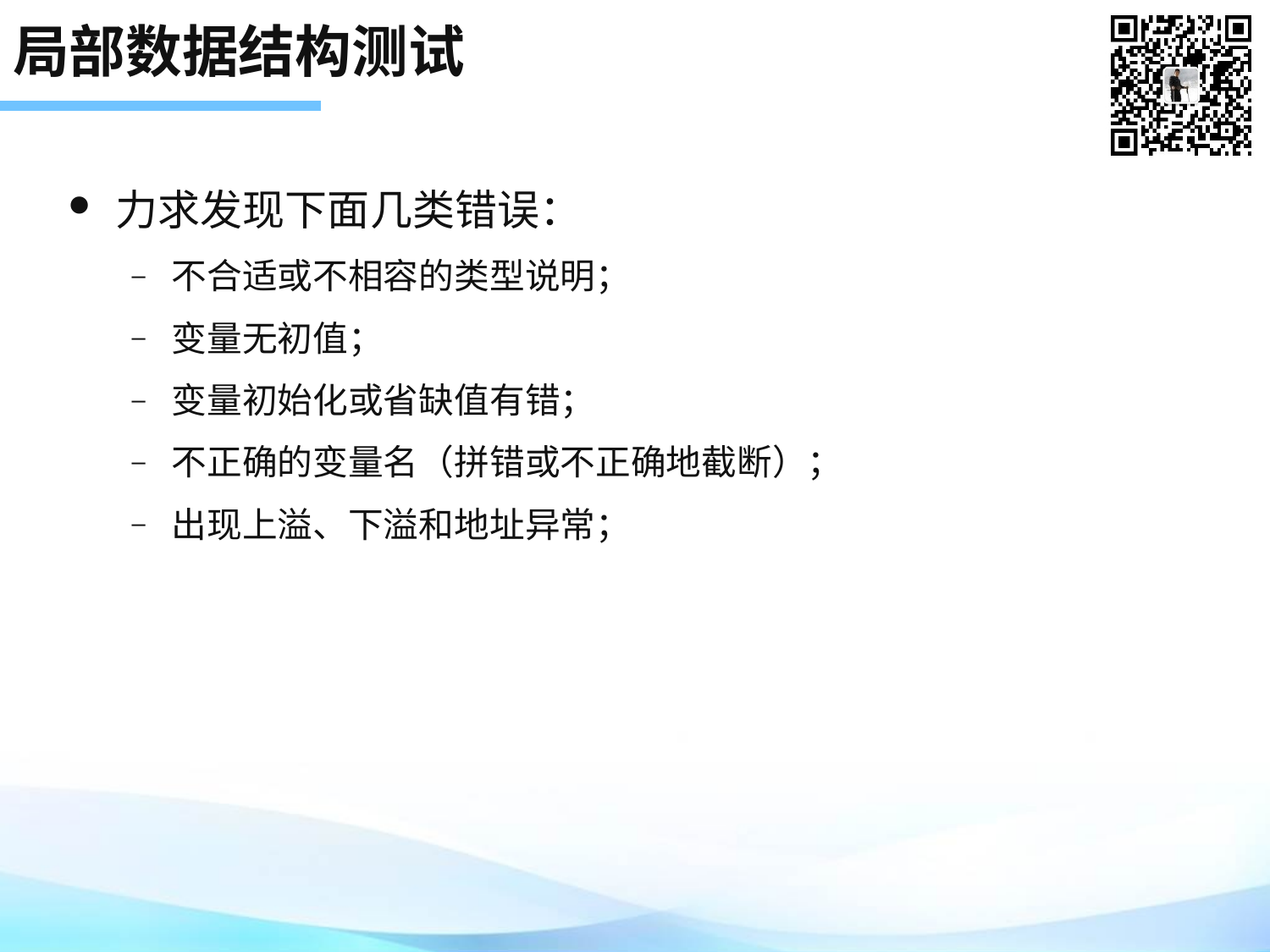

# 局部数据结构测试
力求发现下面几类错误：
不合适或不相容的类型说明；
变量无初值；
变量初始化或省缺值有错；
不正确的变量名（拼错或不正确地截断）；
出现上溢、下溢和地址异常；